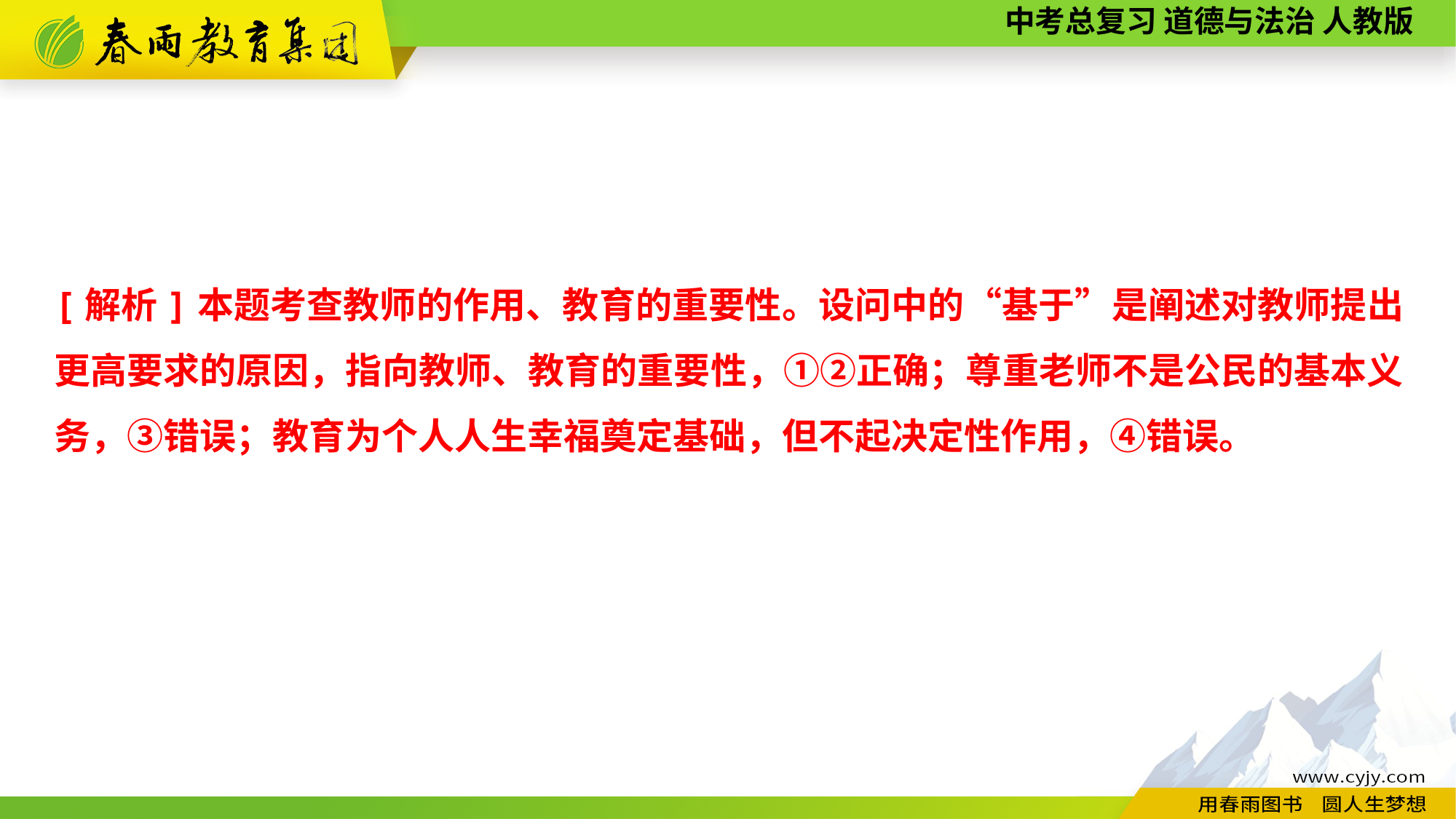

[解析]本题考查教师的作用、教育的重要性。设问中的“基于”是阐述对教师提出更高要求的原因，指向教师、教育的重要性，①②正确；尊重老师不是公民的基本义务，③错误；教育为个人人生幸福奠定基础，但不起决定性作用，④错误。